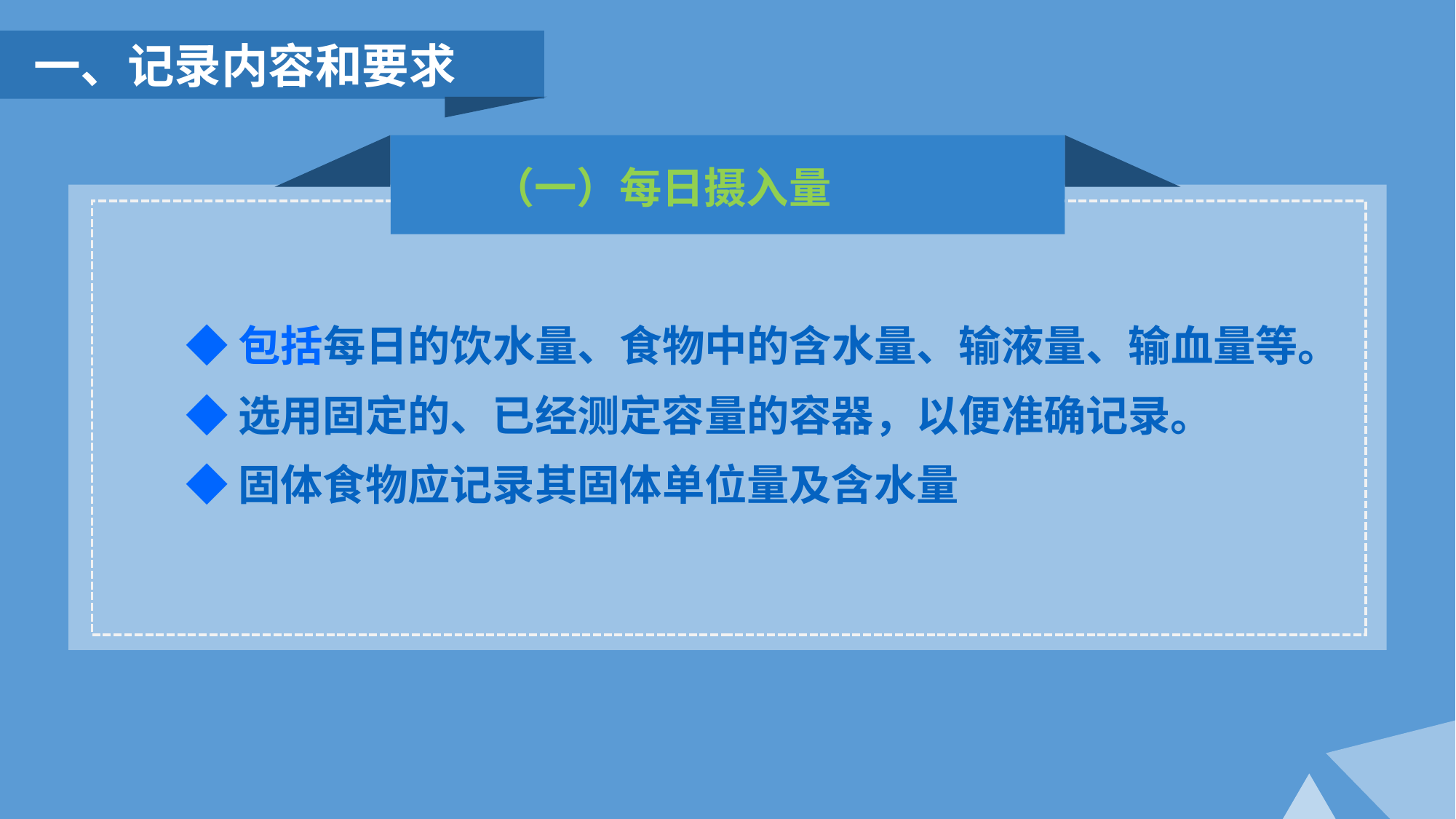

一、记录内容和要求

（一）每日摄入量

◆包括每日的饮水量、食物中的含水量、输液量、输血量等。
◆选用固定的、已经测定容量的容器，以便准确记录。
◆固体食物应记录其固体单位量及含水量